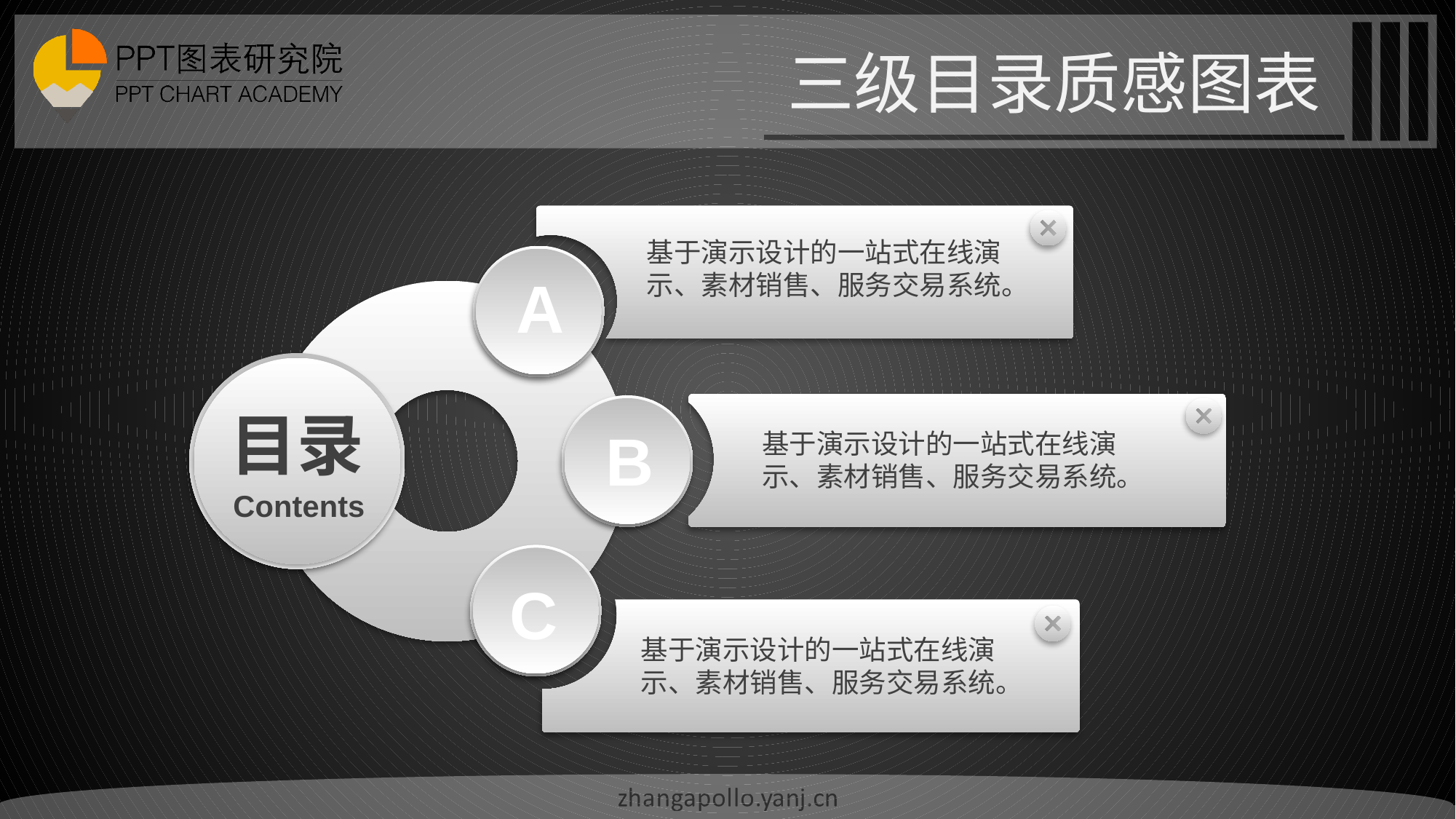

三级目录质感图表

基于演示设计的一站式在线演示、素材销售、服务交易系统。

A

基于演示设计的一站式在线演示、素材销售、服务交易系统。
目录
B
Contents
C

基于演示设计的一站式在线演示、素材销售、服务交易系统。